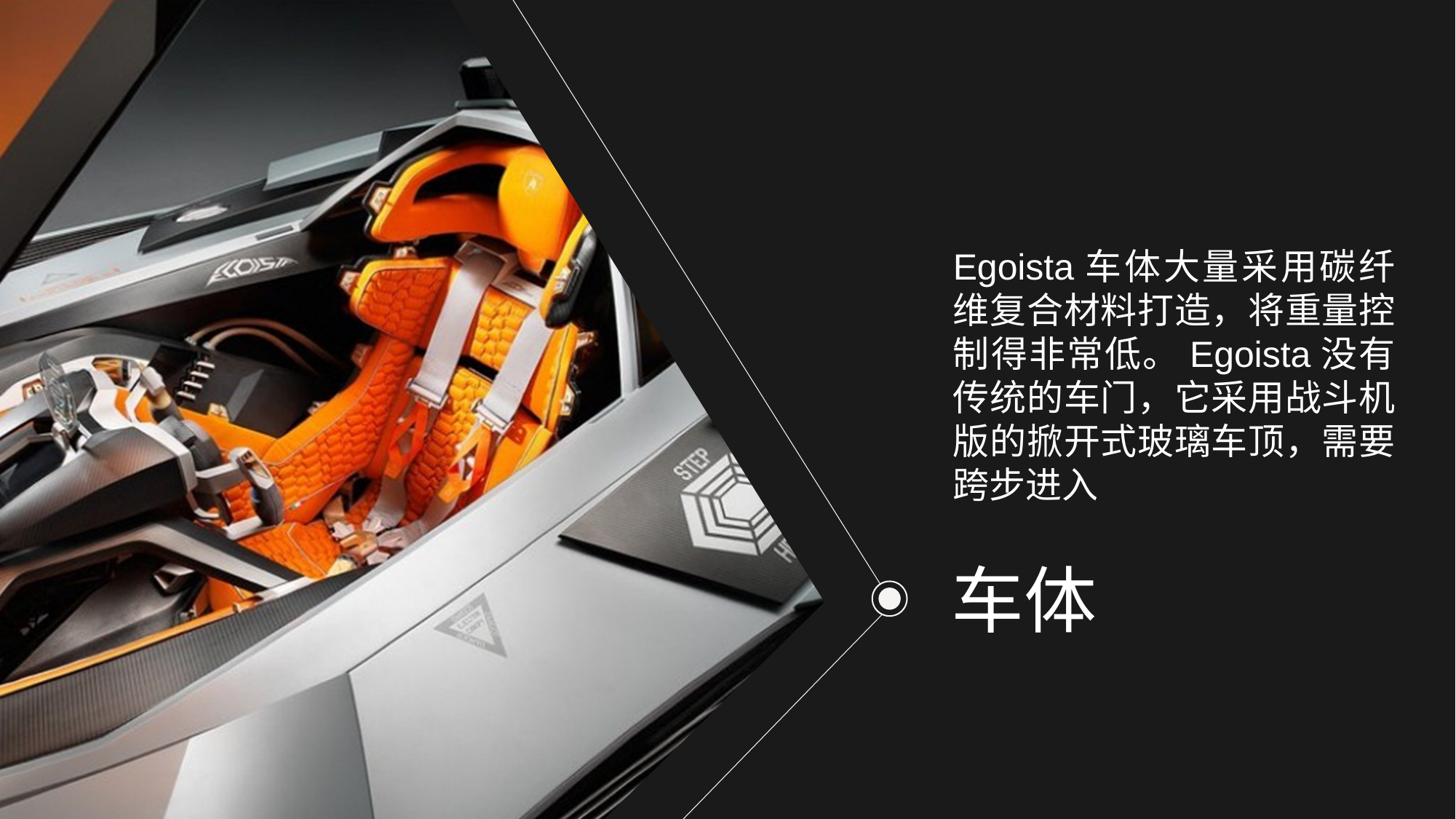

Egoista车体大量采用碳纤维复合材料打造，将重量控制得非常低。Egoista没有传统的车门，它采用战斗机版的掀开式玻璃车顶，需要跨步进入
车体